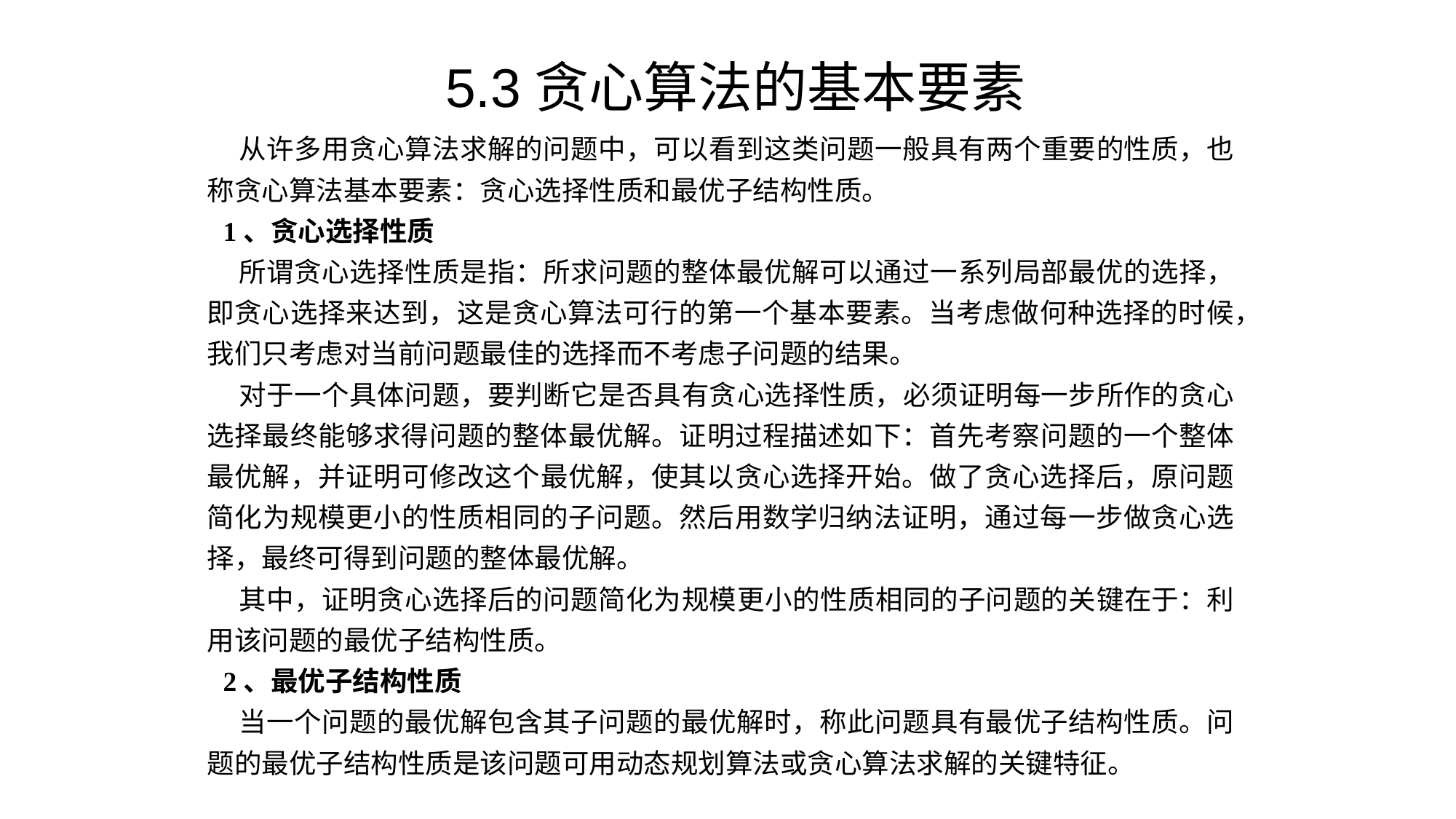

5.3贪心算法的基本要素
从许多用贪心算法求解的问题中，可以看到这类问题一般具有两个重要的性质，也称贪心算法基本要素：贪心选择性质和最优子结构性质。
1、贪心选择性质
所谓贪心选择性质是指：所求问题的整体最优解可以通过一系列局部最优的选择，即贪心选择来达到，这是贪心算法可行的第一个基本要素。当考虑做何种选择的时候，我们只考虑对当前问题最佳的选择而不考虑子问题的结果。
对于一个具体问题，要判断它是否具有贪心选择性质，必须证明每一步所作的贪心选择最终能够求得问题的整体最优解。证明过程描述如下：首先考察问题的一个整体最优解，并证明可修改这个最优解，使其以贪心选择开始。做了贪心选择后，原问题简化为规模更小的性质相同的子问题。然后用数学归纳法证明，通过每一步做贪心选择，最终可得到问题的整体最优解。
其中，证明贪心选择后的问题简化为规模更小的性质相同的子问题的关键在于：利用该问题的最优子结构性质。
2、最优子结构性质
当一个问题的最优解包含其子问题的最优解时，称此问题具有最优子结构性质。问题的最优子结构性质是该问题可用动态规划算法或贪心算法求解的关键特征。